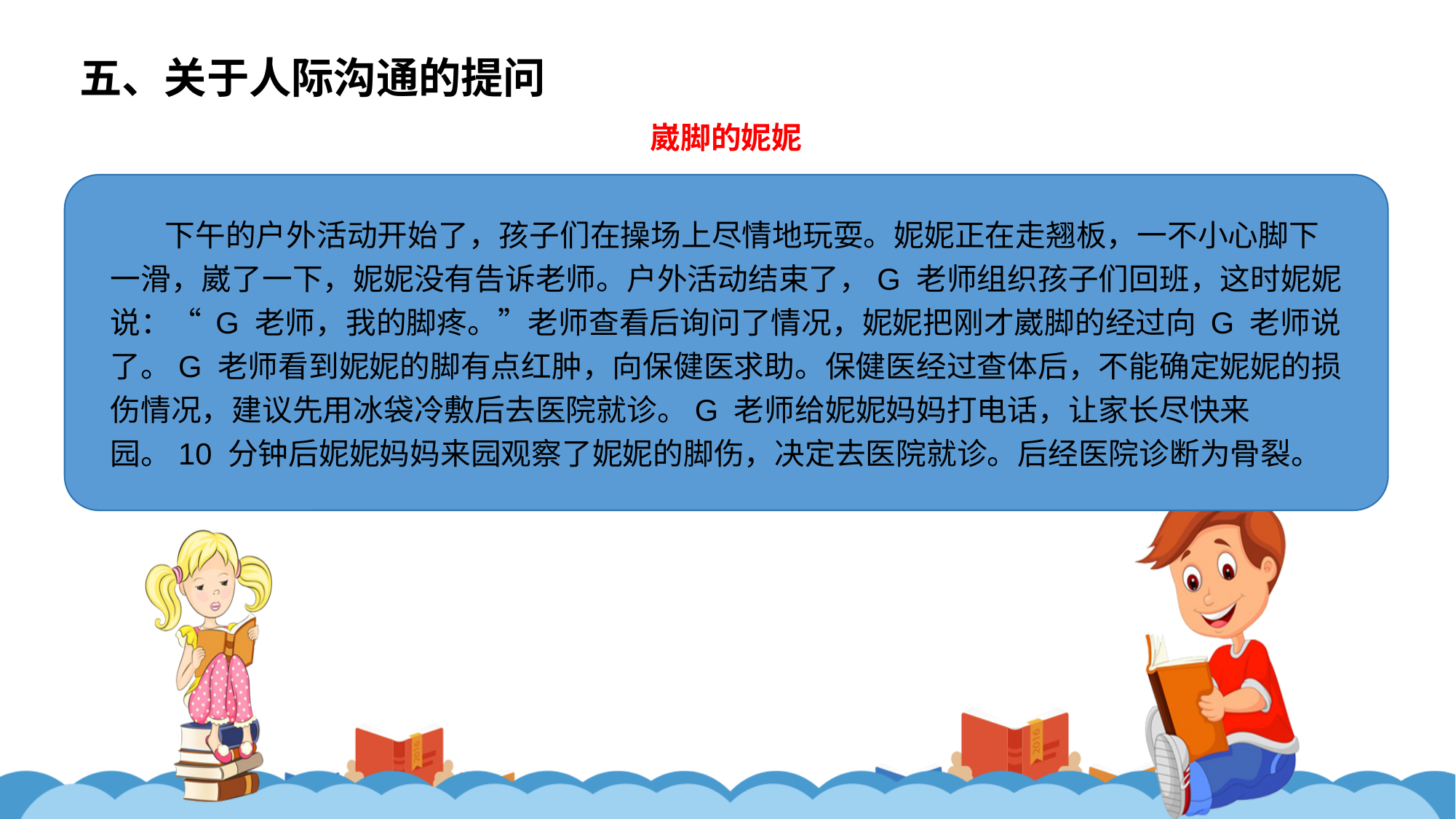

五、关于人际沟通的提问
崴脚的妮妮

下午的户外活动开始了，孩子们在操场上尽情地玩耍。妮妮正在走翘板，一不小心脚下一滑，崴了一下，妮妮没有告诉老师。户外活动结束了，G 老师组织孩子们回班，这时妮妮说：“ G 老师，我的脚疼。”老师查看后询问了情况，妮妮把刚才崴脚的经过向 G 老师说了。G 老师看到妮妮的脚有点红肿，向保健医求助。保健医经过查体后，不能确定妮妮的损伤情况，建议先用冰袋冷敷后去医院就诊。G 老师给妮妮妈妈打电话，让家长尽快来园。10 分钟后妮妮妈妈来园观察了妮妮的脚伤，决定去医院就诊。后经医院诊断为骨裂。